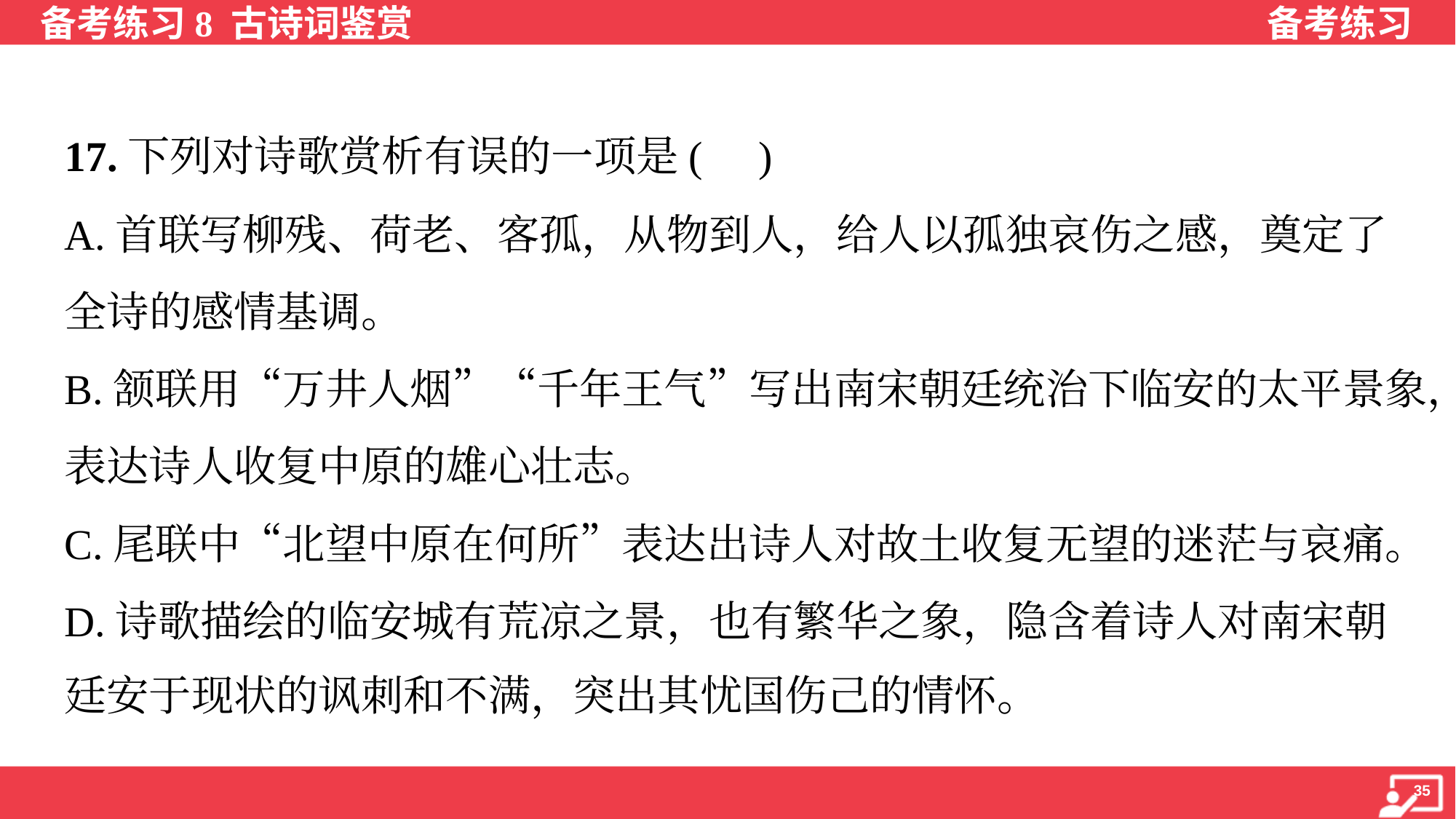

17.下列对诗歌赏析有误的一项是(     )
A.首联写柳残、荷老、客孤，从物到人，给人以孤独哀伤之感，奠定了
全诗的感情基调。
B.颔联用“万井人烟”“千年王气”写出南宋朝廷统治下临安的太平景象，
表达诗人收复中原的雄心壮志。
C.尾联中“北望中原在何所”表达出诗人对故土收复无望的迷茫与哀痛。
D.诗歌描绘的临安城有荒凉之景，也有繁华之象，隐含着诗人对南宋朝
廷安于现状的讽刺和不满，突出其忧国伤己的情怀。